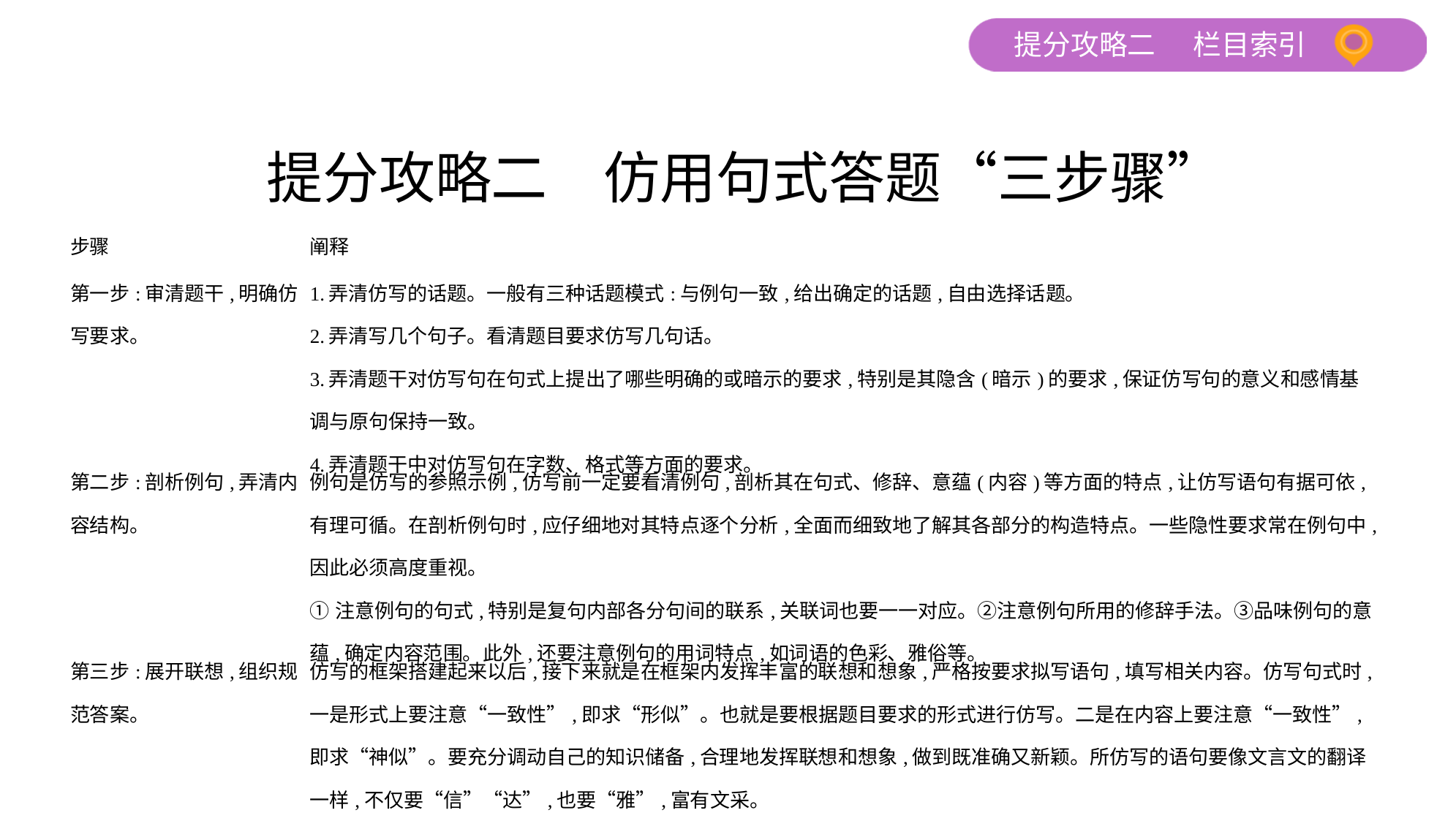

提分攻略二　仿用句式答题“三步骤”
| 步骤 | 阐释 |
| --- | --- |
| 第一步:审清题干,明确仿写要求。 | 1.弄清仿写的话题。一般有三种话题模式:与例句一致,给出确定的话题,自由选择话题。 2.弄清写几个句子。看清题目要求仿写几句话。 3.弄清题干对仿写句在句式上提出了哪些明确的或暗示的要求,特别是其隐含(暗示)的要求,保证仿写句的意义和感情基调与原句保持一致。 4.弄清题干中对仿写句在字数、格式等方面的要求。 |
| 第二步:剖析例句,弄清内容结构。 | 例句是仿写的参照示例,仿写前一定要看清例句,剖析其在句式、修辞、意蕴(内容)等方面的特点,让仿写语句有据可依,有理可循。在剖析例句时,应仔细地对其特点逐个分析,全面而细致地了解其各部分的构造特点。一些隐性要求常在例句中,因此必须高度重视。 ①注意例句的句式,特别是复句内部各分句间的联系,关联词也要一一对应。②注意例句所用的修辞手法。③品味例句的意蕴,确定内容范围。此外,还要注意例句的用词特点,如词语的色彩、雅俗等。 |
| 第三步:展开联想,组织规范答案。 | 仿写的框架搭建起来以后,接下来就是在框架内发挥丰富的联想和想象,严格按要求拟写语句,填写相关内容。仿写句式时,一是形式上要注意“一致性”,即求“形似”。也就是要根据题目要求的形式进行仿写。二是在内容上要注意“一致性”,即求“神似”。要充分调动自己的知识储备,合理地发挥联想和想象,做到既准确又新颖。所仿写的语句要像文言文的翻译一样,不仅要“信”“达”,也要“雅”,富有文采。 |